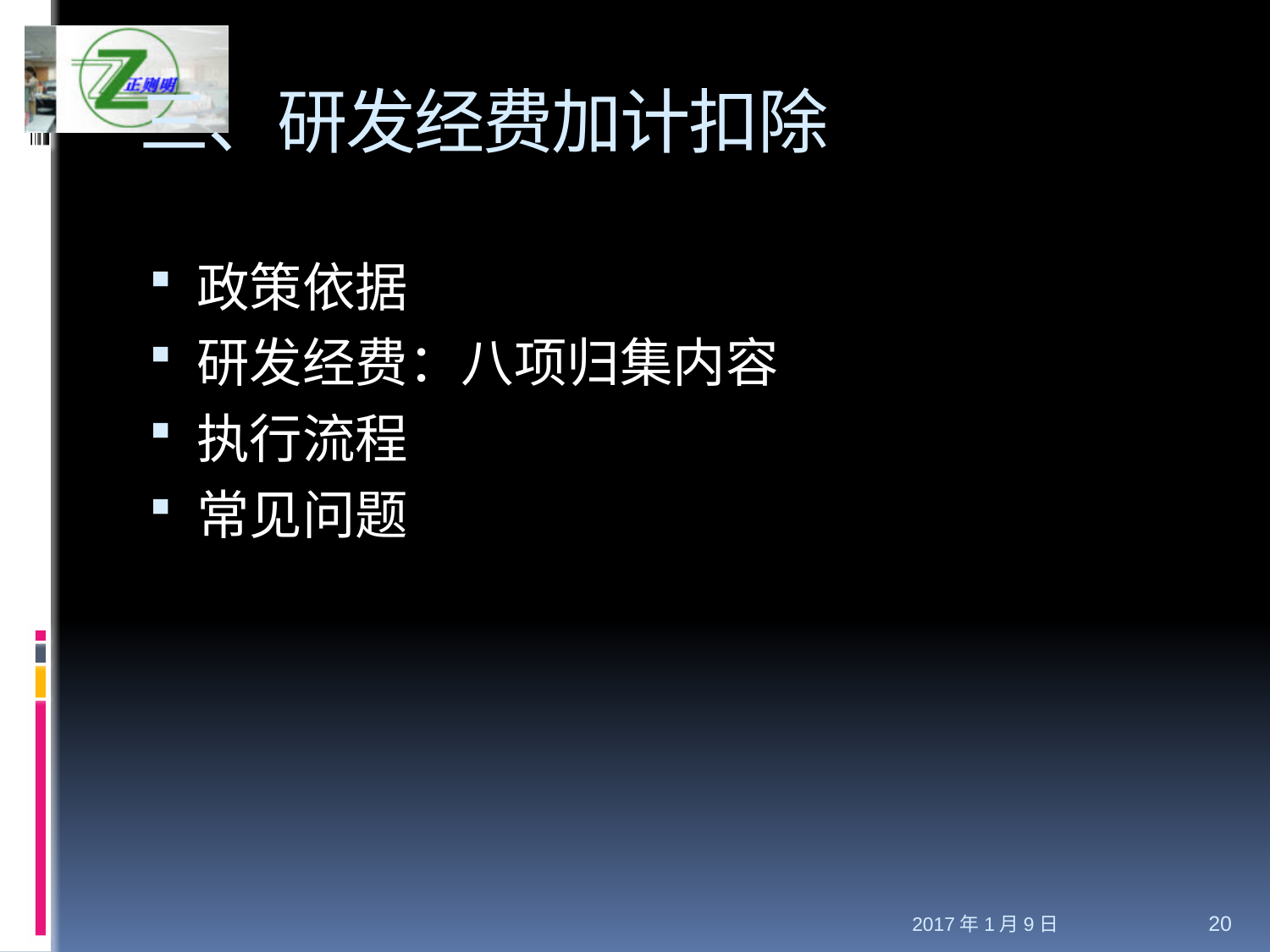

# 三、研发经费加计扣除
政策依据
研发经费：八项归集内容
执行流程
常见问题
2017年1月9日
20